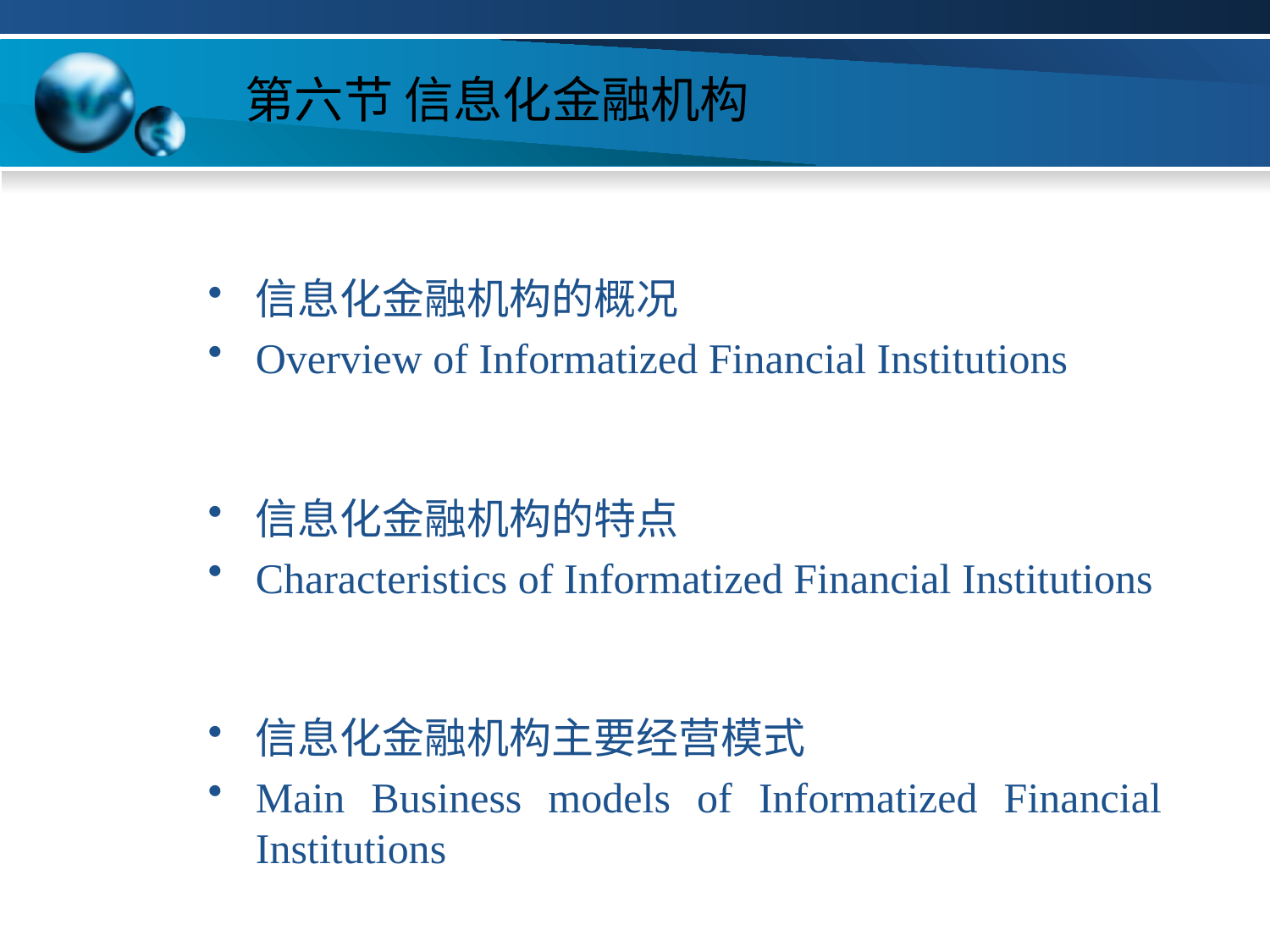

# 第六节 信息化金融机构
信息化金融机构的概况
Overview of Informatized Financial Institutions
信息化金融机构的特点
Characteristics of Informatized Financial Institutions
信息化金融机构主要经营模式
Main Business models of Informatized Financial Institutions